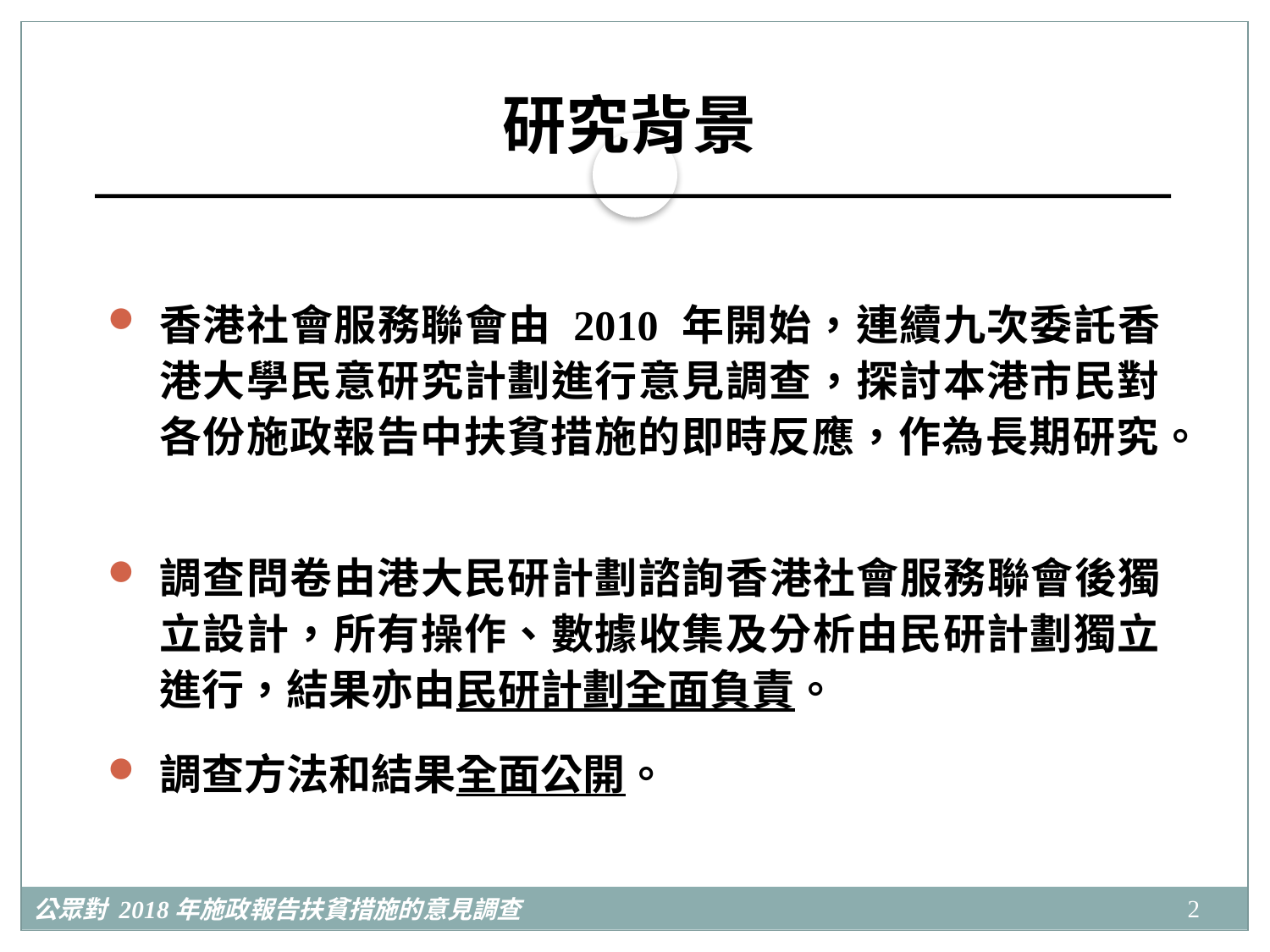

# 研究背景

香港社會服務聯會由 2010 年開始，連續九次委託香港大學民意研究計劃進行意見調查，探討本港市民對各份施政報告中扶貧措施的即時反應，作為長期研究。
調查問卷由港大民研計劃諮詢香港社會服務聯會後獨立設計，所有操作、數據收集及分析由民研計劃獨立進行，結果亦由民研計劃全面負責。
調查方法和結果全面公開。